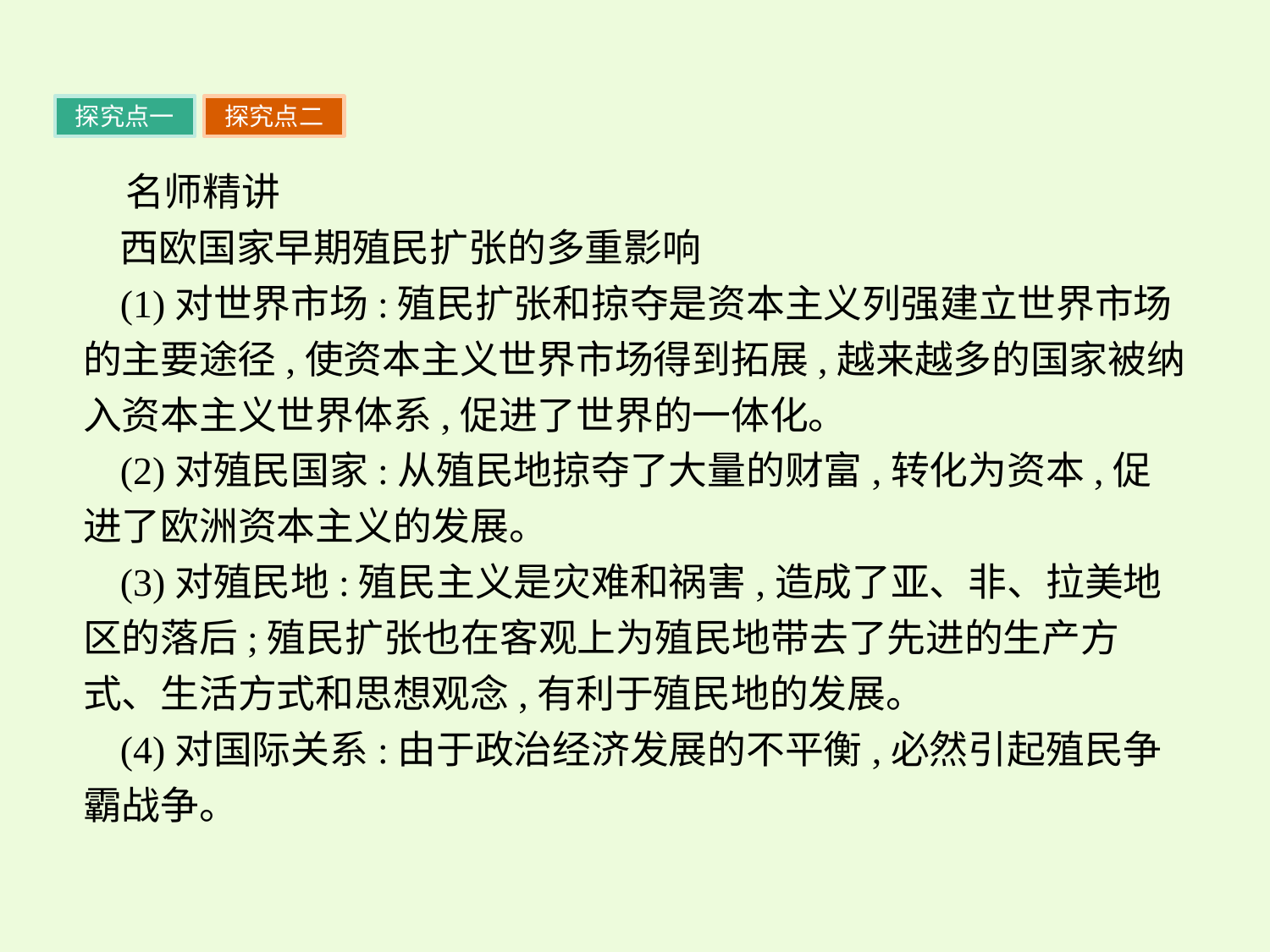

探究点一
探究点二
名师精讲
西欧国家早期殖民扩张的多重影响
(1)对世界市场:殖民扩张和掠夺是资本主义列强建立世界市场的主要途径,使资本主义世界市场得到拓展,越来越多的国家被纳入资本主义世界体系,促进了世界的一体化。
(2)对殖民国家:从殖民地掠夺了大量的财富,转化为资本,促进了欧洲资本主义的发展。
(3)对殖民地:殖民主义是灾难和祸害,造成了亚、非、拉美地区的落后;殖民扩张也在客观上为殖民地带去了先进的生产方式、生活方式和思想观念,有利于殖民地的发展。
(4)对国际关系:由于政治经济发展的不平衡,必然引起殖民争霸战争。